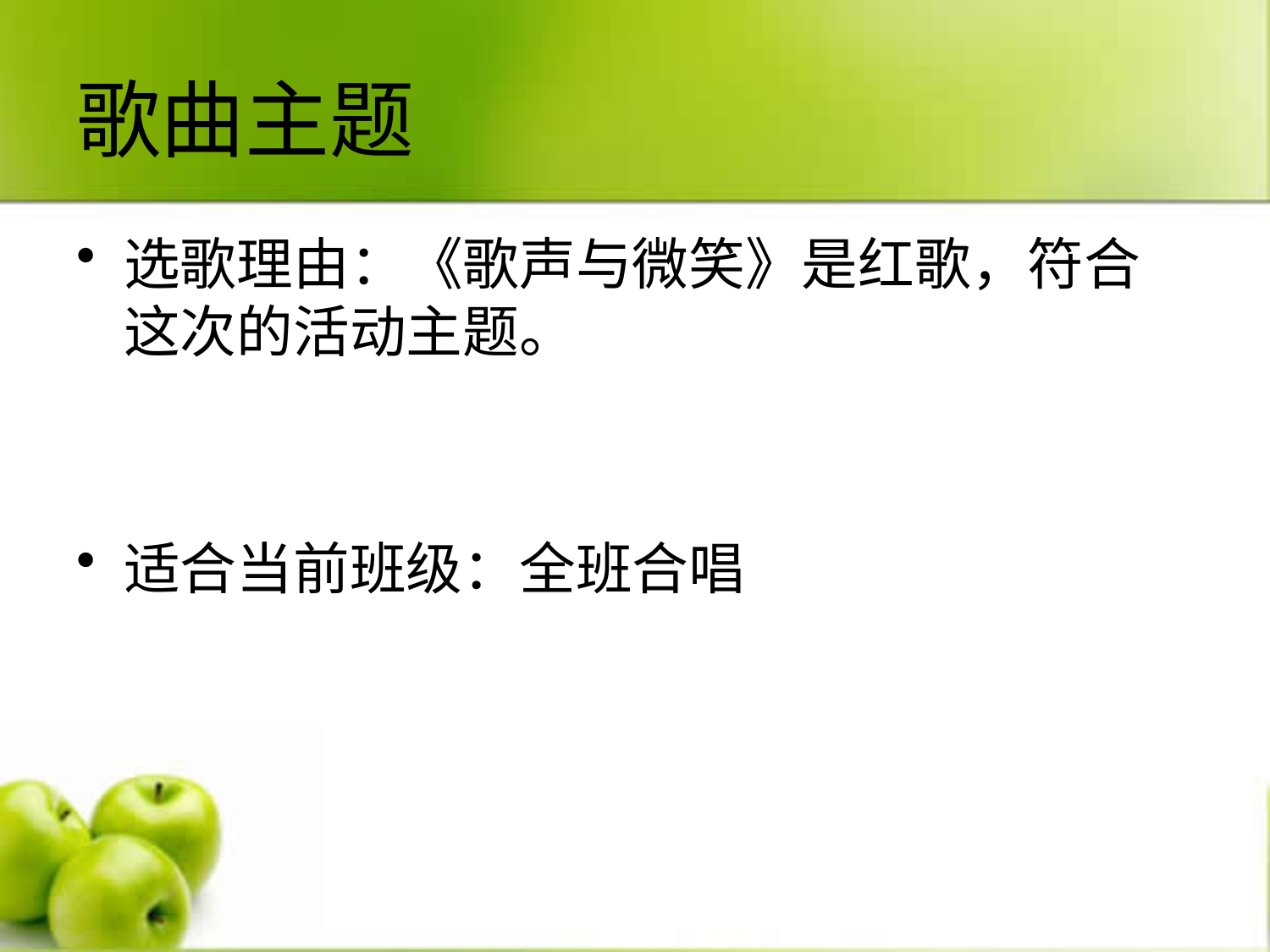

# 歌曲主题
选歌理由：《歌声与微笑》是红歌，符合这次的活动主题。

适合当前班级：全班合唱